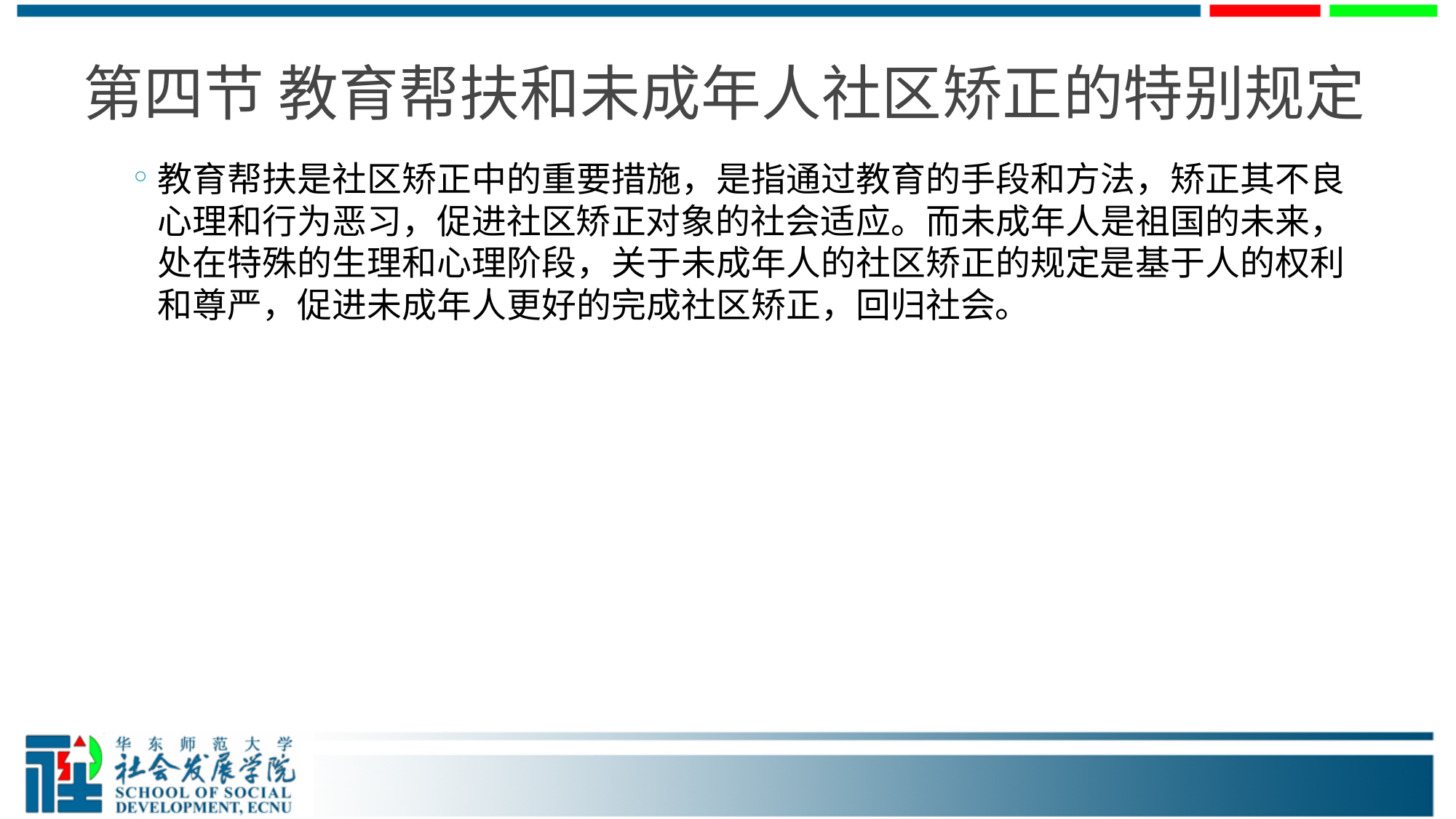

# 第四节 教育帮扶和未成年人社区矫正的特别规定
教育帮扶是社区矫正中的重要措施，是指通过教育的手段和方法，矫正其不良心理和行为恶习，促进社区矫正对象的社会适应。而未成年人是祖国的未来，处在特殊的生理和心理阶段，关于未成年人的社区矫正的规定是基于人的权利和尊严，促进未成年人更好的完成社区矫正，回归社会。